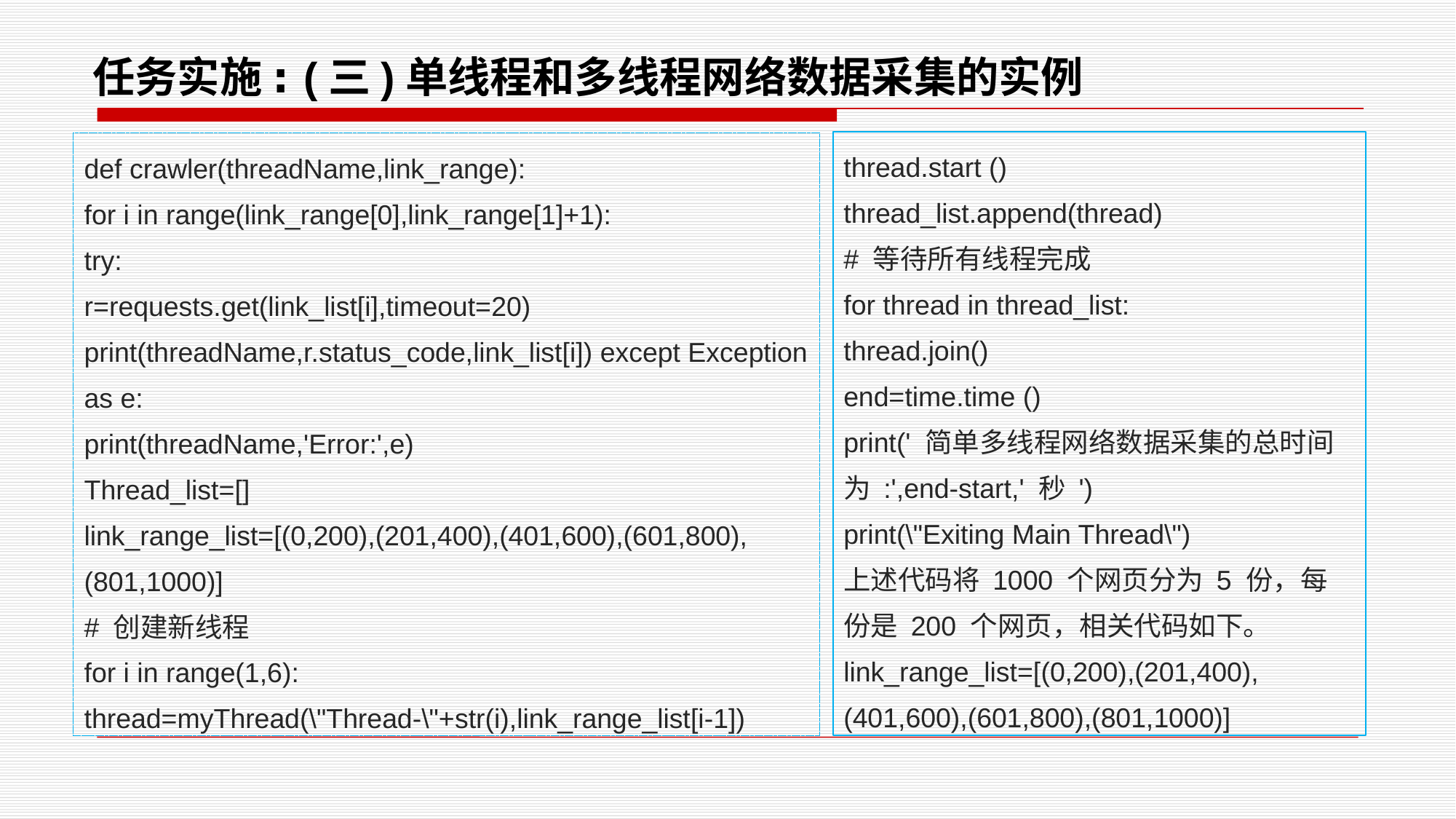

# 任务实施: (三)单线程和多线程网络数据采集的实例
thread.start ()
thread_list.append(thread)
# 等待所有线程完成
for thread in thread_list:
thread.join()
end=time.time ()
print(' 简单多线程网络数据采集的总时间为 :',end-start,' 秒 ')
print(\"Exiting Main Thread\")
上述代码将 1000 个网页分为 5 份，每份是 200 个网页，相关代码如下。
link_range_list=[(0,200),(201,400),(401,600),(601,800),(801,1000)]
def crawler(threadName,link_range):
for i in range(link_range[0],link_range[1]+1):
try:
r=requests.get(link_list[i],timeout=20)
print(threadName,r.status_code,link_list[i]) except Exception as e:
print(threadName,'Error:',e)
Thread_list=[]
link_range_list=[(0,200),(201,400),(401,600),(601,800),(801,1000)]
# 创建新线程
for i in range(1,6):
thread=myThread(\"Thread-\"+str(i),link_range_list[i-1])